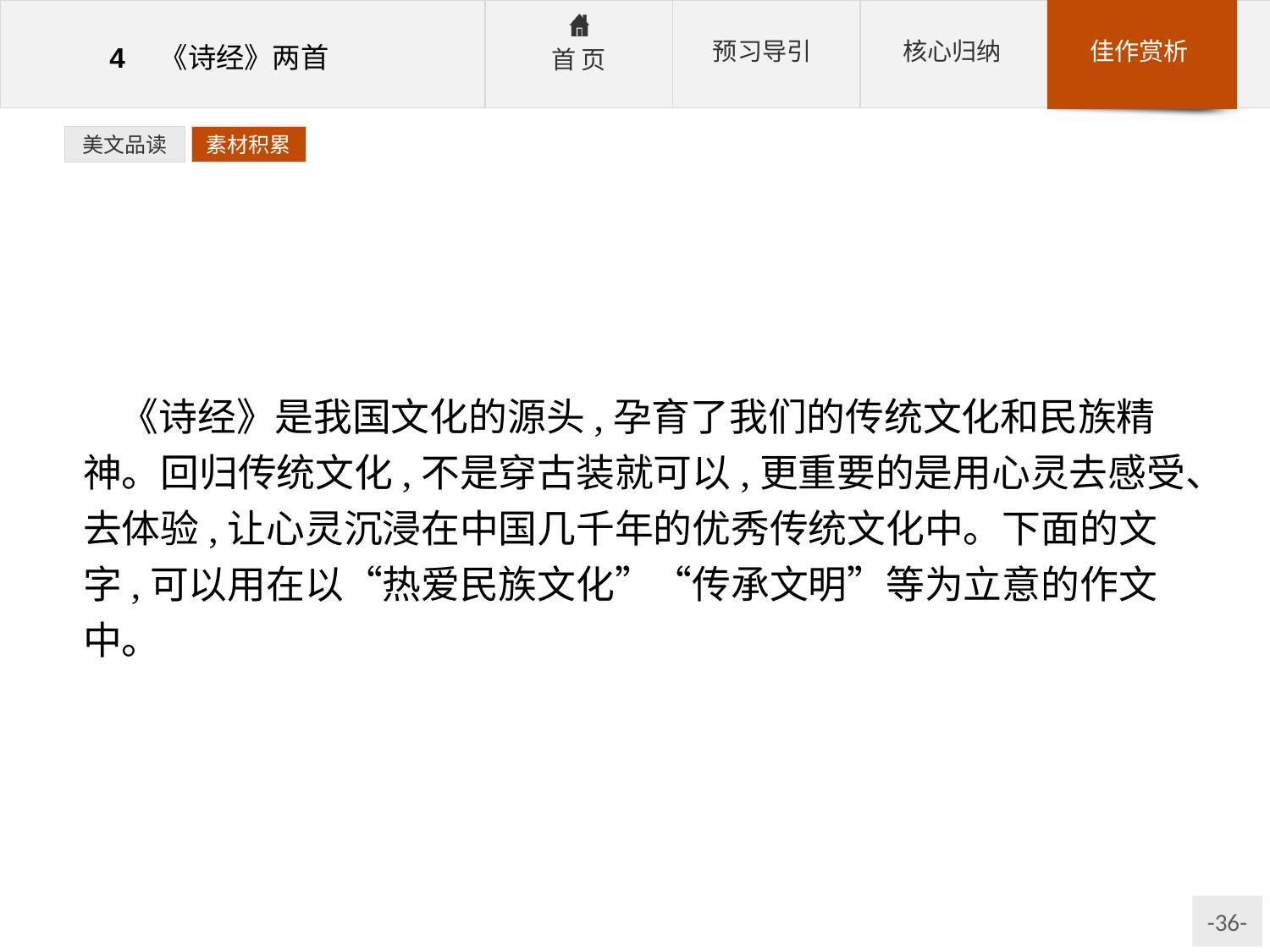

美文品读
素材积累
《诗经》是我国文化的源头,孕育了我们的传统文化和民族精神。回归传统文化,不是穿古装就可以,更重要的是用心灵去感受、去体验,让心灵沉浸在中国几千年的优秀传统文化中。下面的文字,可以用在以“热爱民族文化”“传承文明”等为立意的作文中。